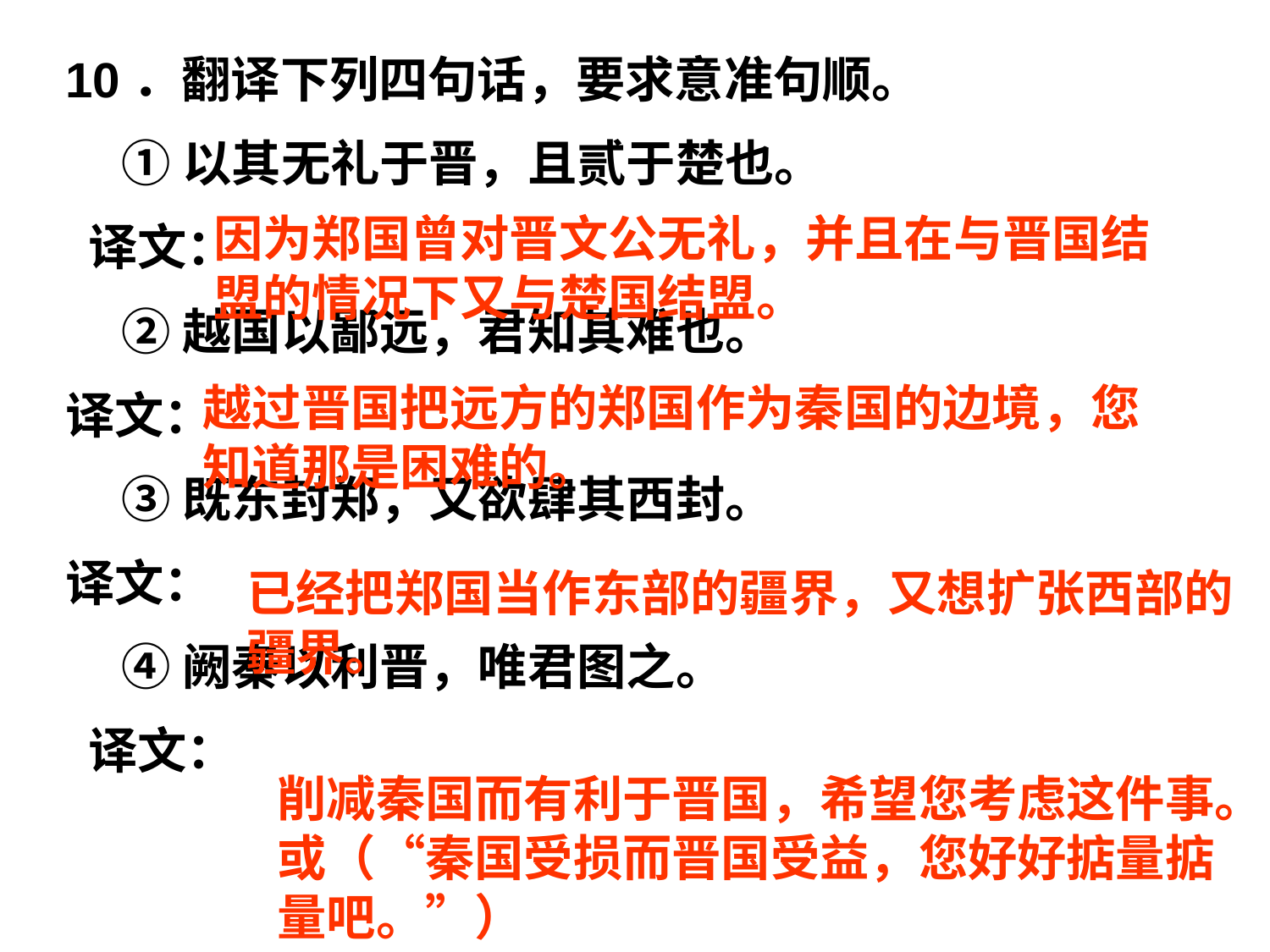

10．翻译下列四句话，要求意准句顺。
     ①以其无礼于晋，且贰于楚也。
 译文：
     ②越国以鄙远，君知其难也。
译文：
     ③既东封郑，又欲肆其西封。
译文：
     ④阙秦以利晋，唯君图之。
 译文：

因为郑国曾对晋文公无礼，并且在与晋国结盟的情况下又与楚国结盟。
越过晋国把远方的郑国作为秦国的边境，您知道那是困难的。
已经把郑国当作东部的疆界，又想扩张西部的疆界。
削减秦国而有利于晋国，希望您考虑这件事。或（“秦国受损而晋国受益，您好好掂量掂量吧。”）